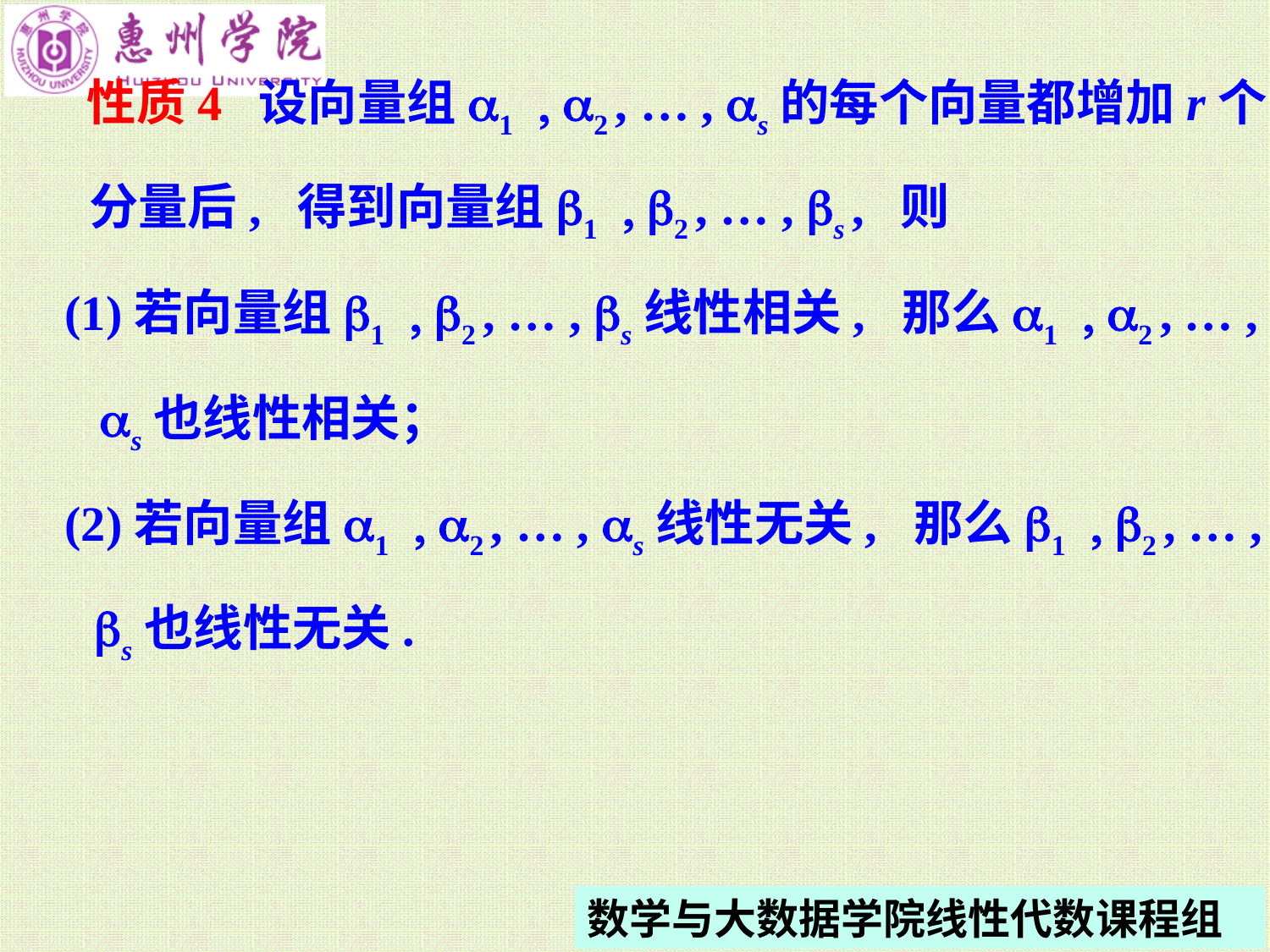

性质4  设向量组α1 , α2 , … , αs的每个向量都增加r个
分量后,  得到向量组β1 , β2 , … , βs ,  则
(1)若向量组β1 , β2 , … , βs线性相关,  那么α1 , α2 , … ,
αs也线性相关；
(2)若向量组α1 , α2 , … , αs线性无关,  那么β1 , β2 , … ,
βs也线性无关.